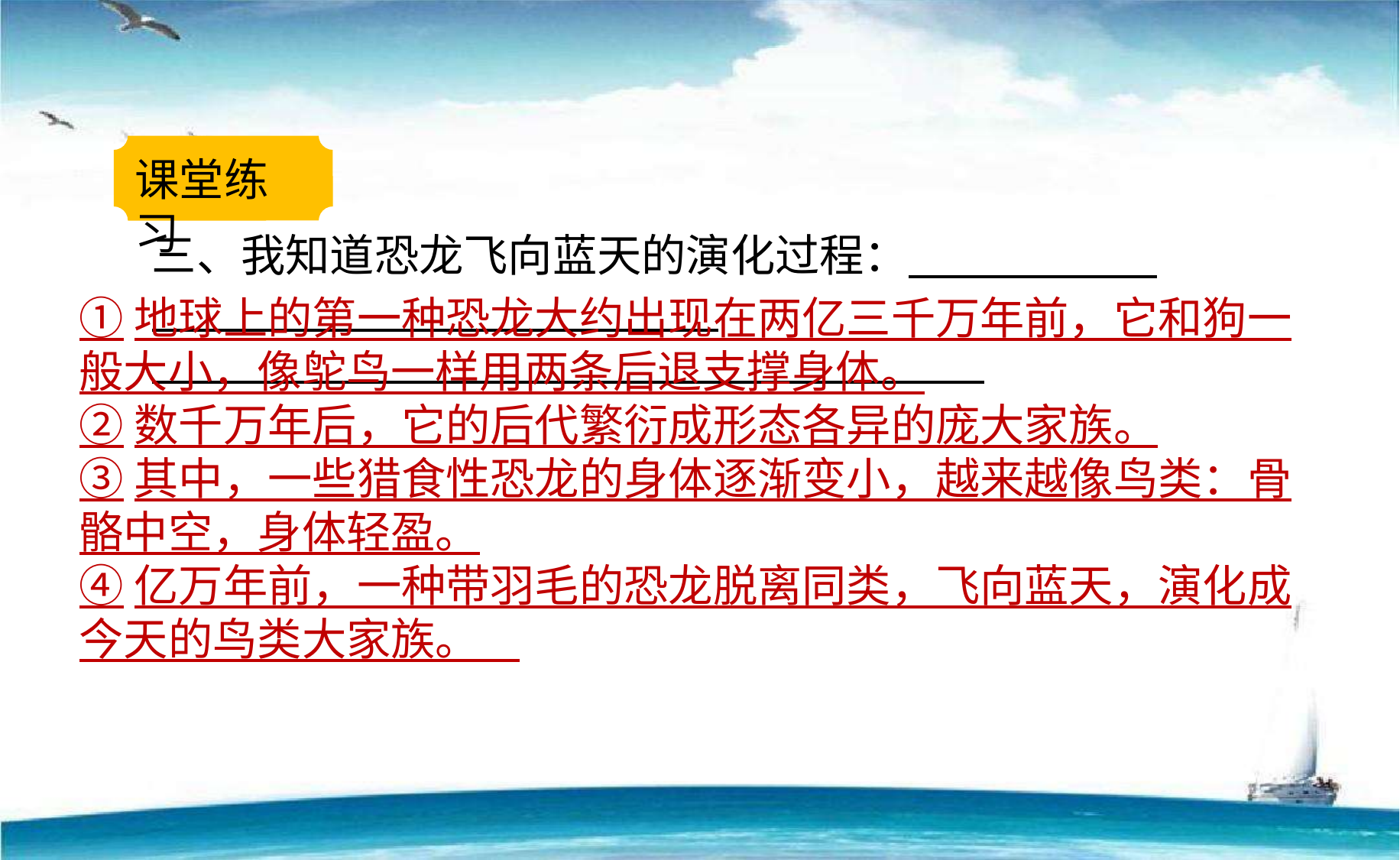

课堂练习
三、我知道恐龙飞向蓝天的演化过程：

①地球上的第一种恐龙大约出现在两亿三千万年前，它和狗一般大小，像鸵鸟一样用两条后退支撑身体。
②数千万年后，它的后代繁衍成形态各异的庞大家族。
③其中，一些猎食性恐龙的身体逐渐变小，越来越像鸟类：骨骼中空，身体轻盈。
④亿万年前，一种带羽毛的恐龙脱离同类，飞向蓝天，演化成今天的鸟类大家族。